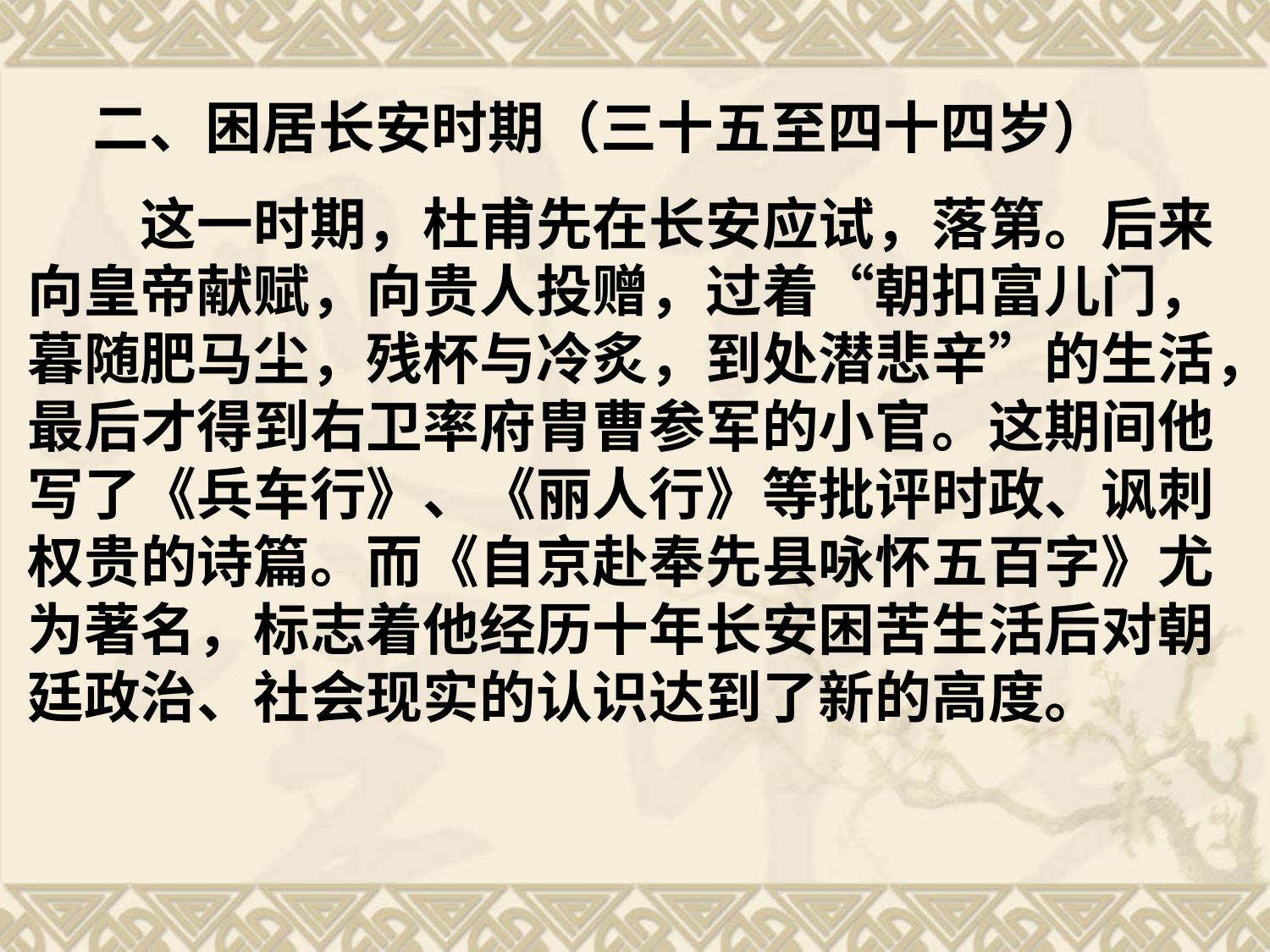

二、困居长安时期（三十五至四十四岁）
　　这一时期，杜甫先在长安应试，落第。后来向皇帝献赋，向贵人投赠，过着“朝扣富儿门，暮随肥马尘，残杯与冷炙，到处潜悲辛”的生活，最后才得到右卫率府胄曹参军的小官。这期间他写了《兵车行》、《丽人行》等批评时政、讽刺权贵的诗篇。而《自京赴奉先县咏怀五百字》尤为著名，标志着他经历十年长安困苦生活后对朝廷政治、社会现实的认识达到了新的高度。